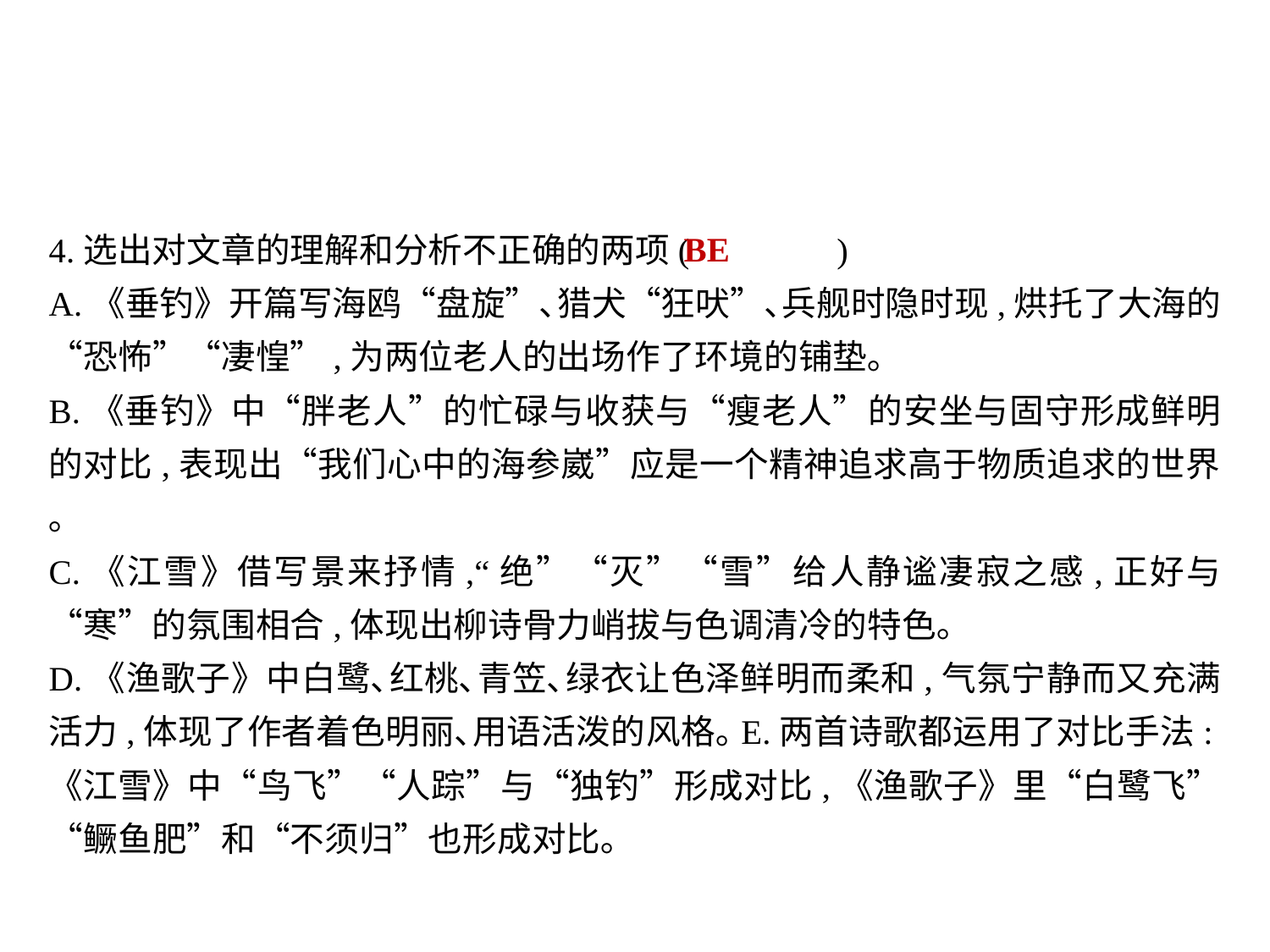

4.选出对文章的理解和分析不正确的两项(	   )
A.《垂钓》开篇写海鸥“盘旋”､猎犬“狂吠”､兵舰时隐时现,烘托了大海的“恐怖”“凄惶”,为两位老人的出场作了环境的铺垫｡
B.《垂钓》中“胖老人”的忙碌与收获与“瘦老人”的安坐与固守形成鲜明的对比,表现出“我们心中的海参崴”应是一个精神追求高于物质追求的世界｡
C.《江雪》借写景来抒情,“绝”“灭”“雪”给人静谧凄寂之感,正好与“寒”的氛围相合,体现出柳诗骨力峭拔与色调清冷的特色｡
D.《渔歌子》中白鹭､红桃､青笠､绿衣让色泽鲜明而柔和,气氛宁静而又充满活力,体现了作者着色明丽､用语活泼的风格｡E.两首诗歌都运用了对比手法:《江雪》中“鸟飞”“人踪”与“独钓”形成对比,《渔歌子》里“白鹭飞”“鳜鱼肥”和“不须归”也形成对比｡
BE